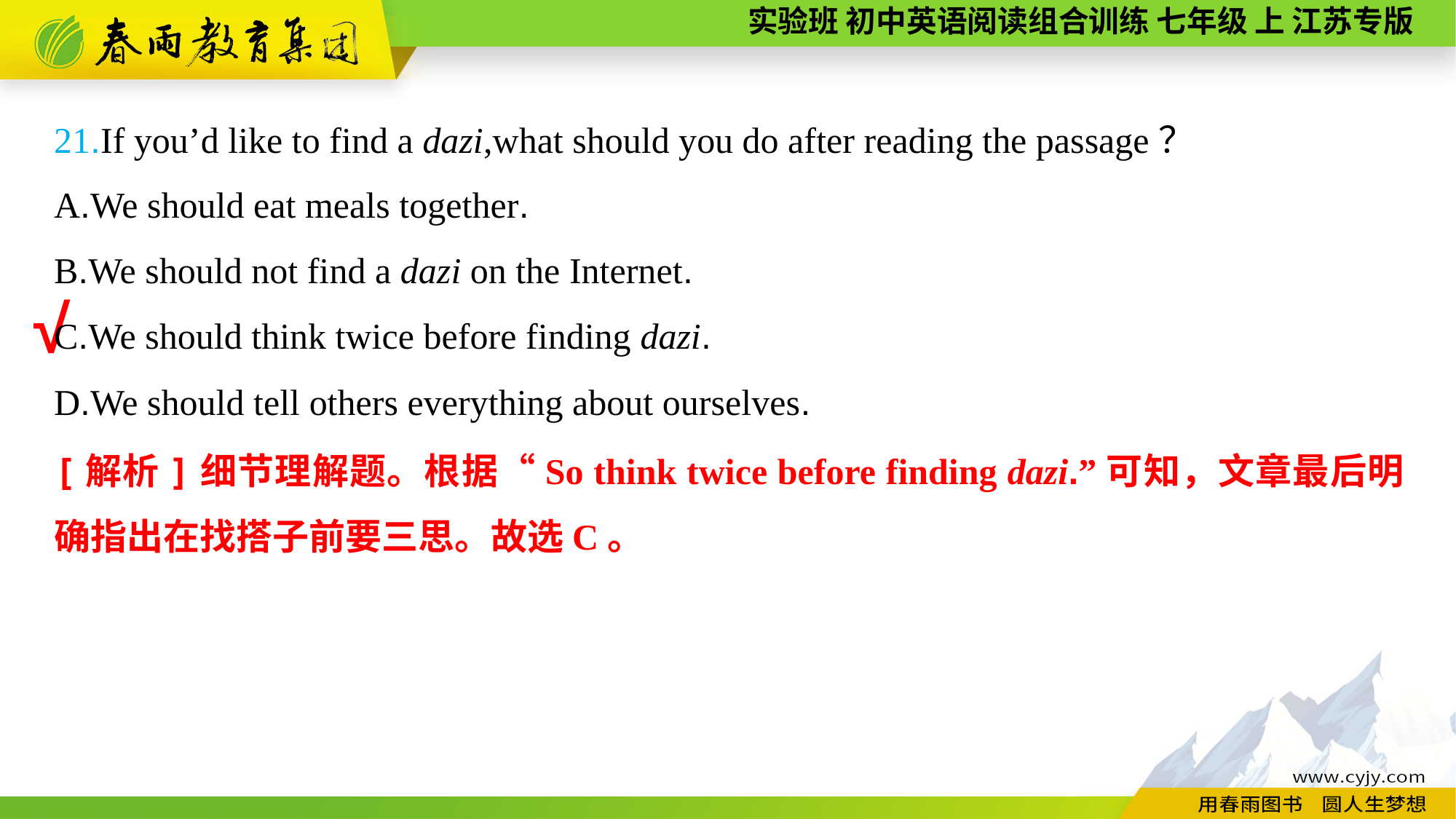

21.If you’d like to find a dazi,what should you do after reading the passage？
A.We should eat meals together.
B.We should not find a dazi on the Internet.
C.We should think twice before finding dazi.
D.We should tell others everything about ourselves.
√
[解析]细节理解题。根据“So think twice before finding dazi.”可知，文章最后明确指出在找搭子前要三思。故选C。